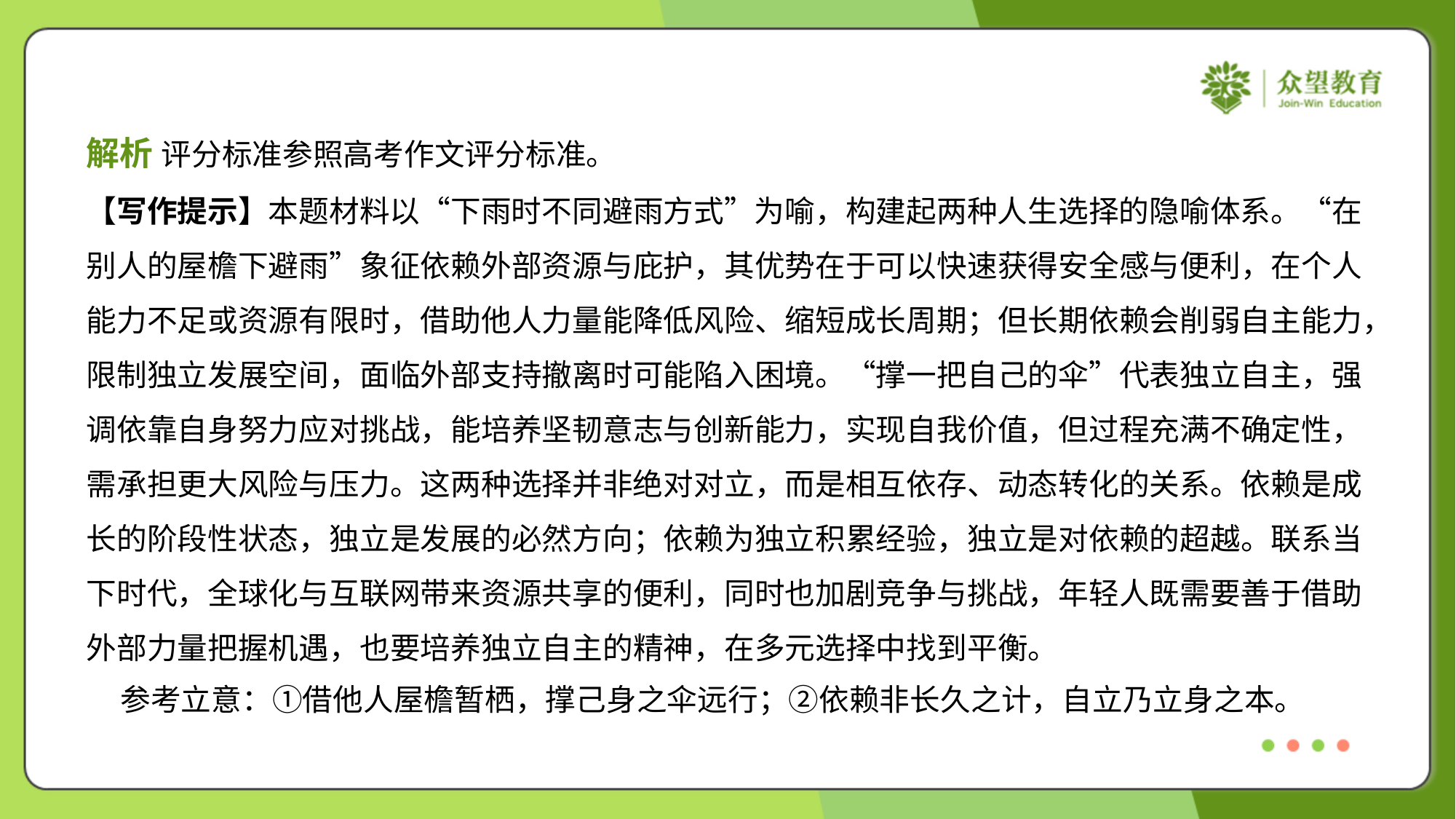

解析 评分标准参照高考作文评分标准。
【写作提示】本题材料以“下雨时不同避雨方式”为喻，构建起两种人生选择的隐喻体系。“在
别人的屋檐下避雨”象征依赖外部资源与庇护，其优势在于可以快速获得安全感与便利，在个人
能力不足或资源有限时，借助他人力量能降低风险、缩短成长周期；但长期依赖会削弱自主能力，
限制独立发展空间，面临外部支持撤离时可能陷入困境。“撑一把自己的伞”代表独立自主，强
调依靠自身努力应对挑战，能培养坚韧意志与创新能力，实现自我价值，但过程充满不确定性，
需承担更大风险与压力。这两种选择并非绝对对立，而是相互依存、动态转化的关系。依赖是成
长的阶段性状态，独立是发展的必然方向；依赖为独立积累经验，独立是对依赖的超越。联系当
下时代，全球化与互联网带来资源共享的便利，同时也加剧竞争与挑战，年轻人既需要善于借助
外部力量把握机遇，也要培养独立自主的精神，在多元选择中找到平衡。
    参考立意：①借他人屋檐暂栖，撑己身之伞远行；②依赖非长久之计，自立乃立身之本。